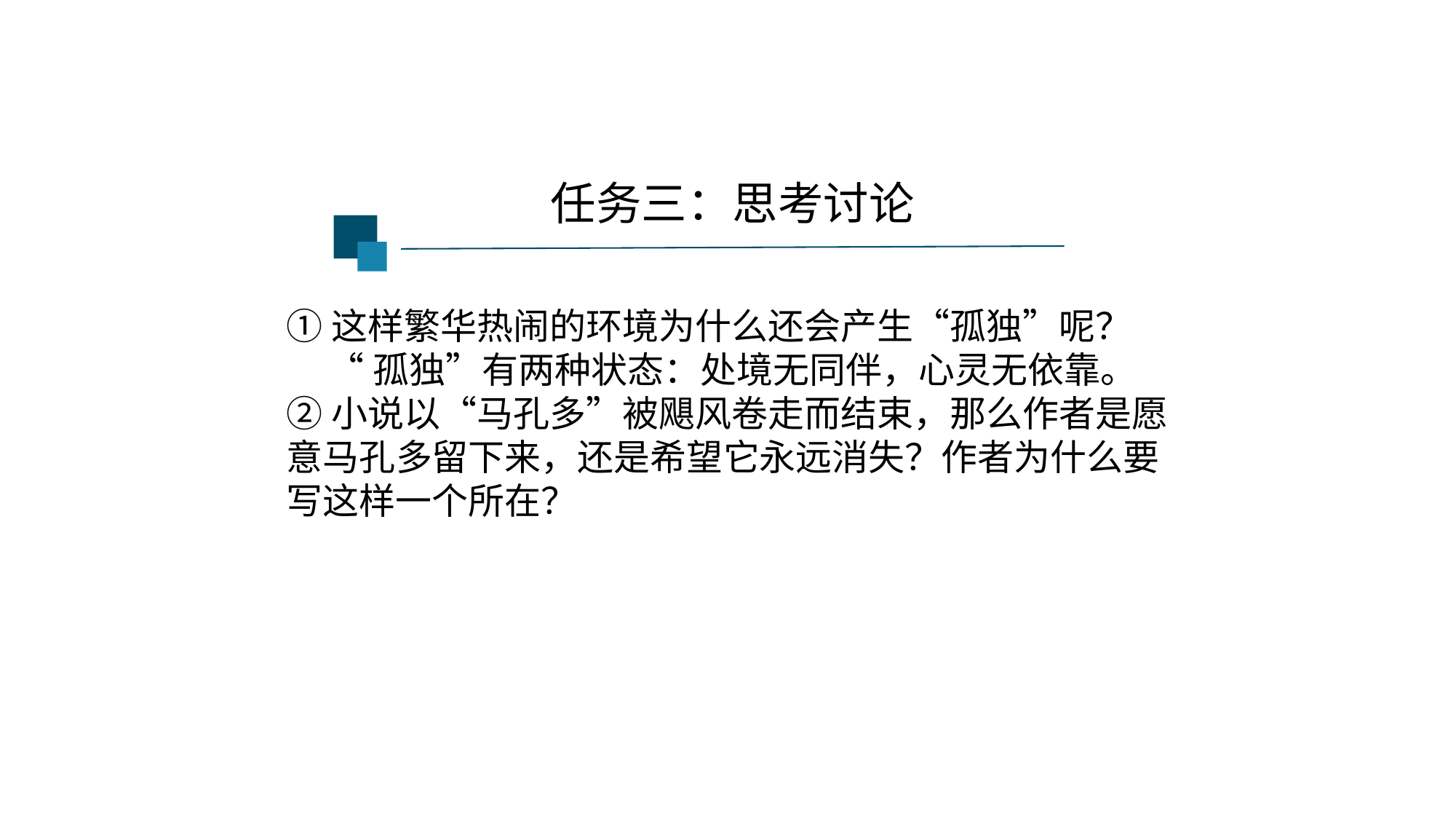

任务三：思考讨论

①这样繁华热闹的环境为什么还会产生“孤独”呢？
     “孤独”有两种状态：处境无同伴，心灵无依靠。
②小说以“马孔多”被飓风卷走而结束，那么作者是愿意马孔多留下来，还是希望它永远消失？作者为什么要写这样一个所在？